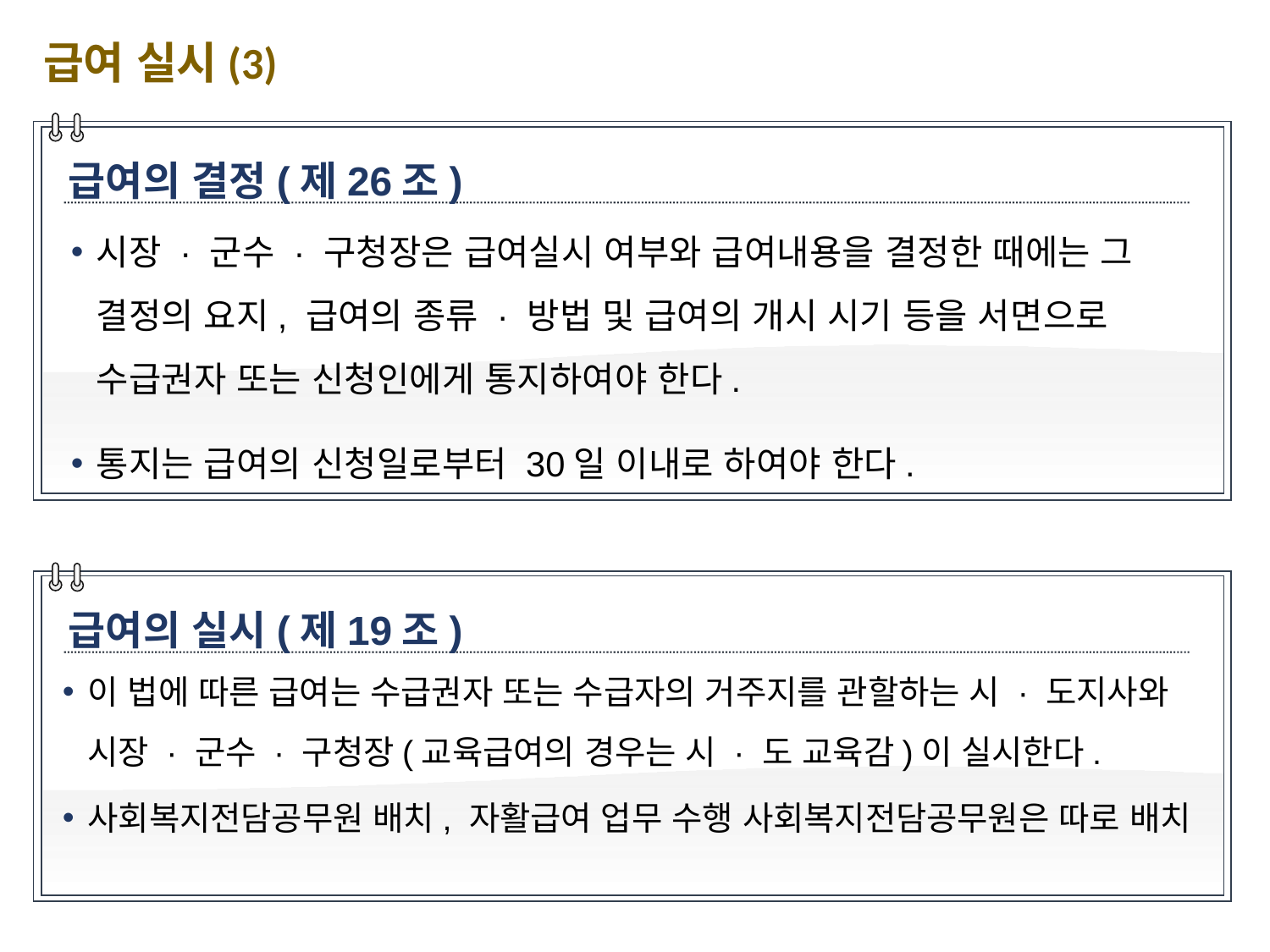

급여 실시(3)

급여의 결정(제26조)

시장 · 군수 · 구청장은 급여실시 여부와 급여내용을 결정한 때에는 그 결정의 요지, 급여의 종류 · 방법 및 급여의 개시 시기 등을 서면으로 수급권자 또는 신청인에게 통지하여야 한다.
통지는 급여의 신청일로부터 30일 이내로 하여야 한다.

급여의 실시(제19조)
이 법에 따른 급여는 수급권자 또는 수급자의 거주지를 관할하는 시 · 도지사와 시장 · 군수 · 구청장(교육급여의 경우는 시 · 도 교육감)이 실시한다.
사회복지전담공무원 배치, 자활급여 업무 수행 사회복지전담공무원은 따로 배치